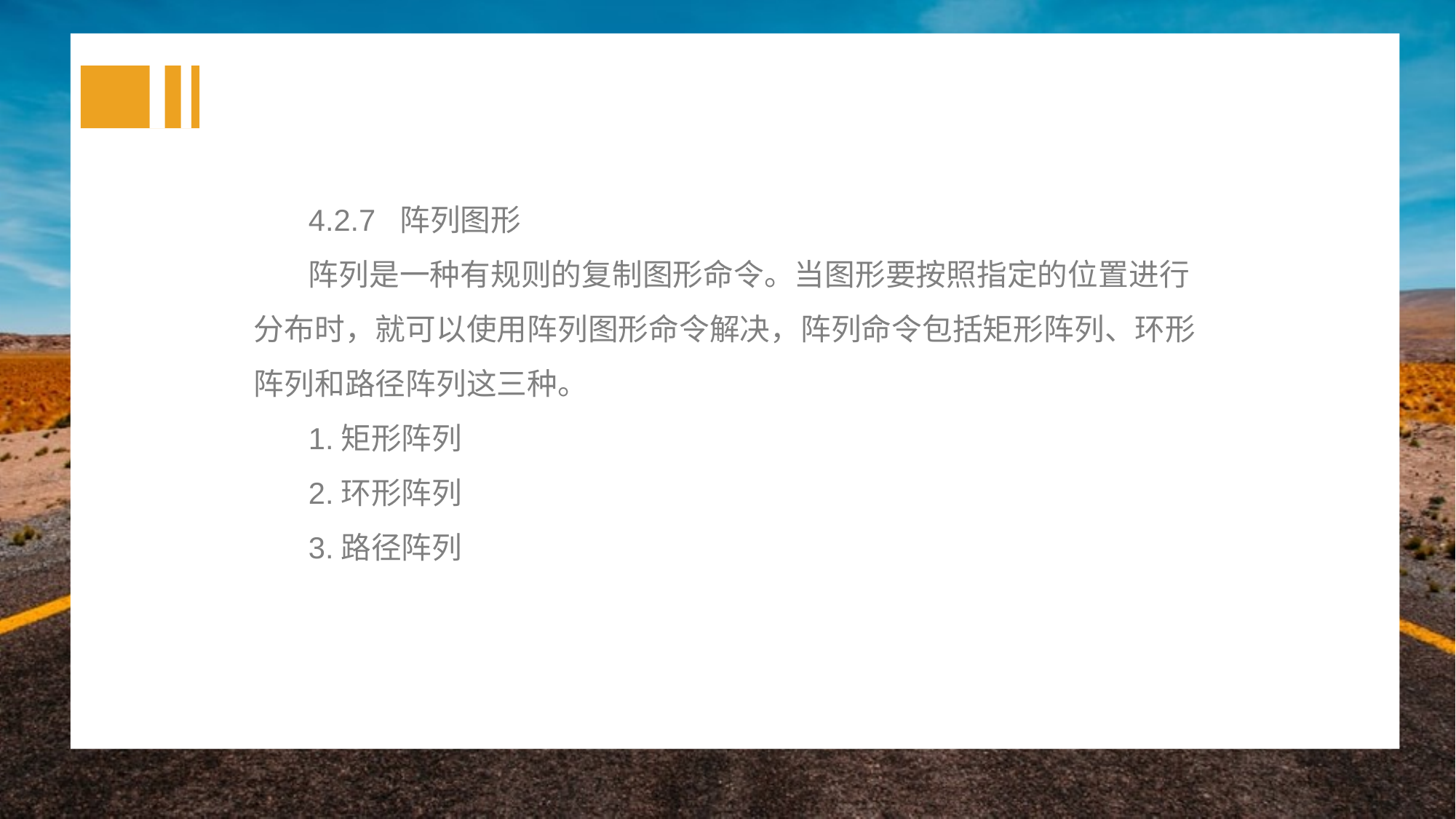

4.2.7  阵列图形
阵列是一种有规则的复制图形命令。当图形要按照指定的位置进行分布时，就可以使用阵列图形命令解决，阵列命令包括矩形阵列、环形阵列和路径阵列这三种。
1.矩形阵列
2.环形阵列
3.路径阵列